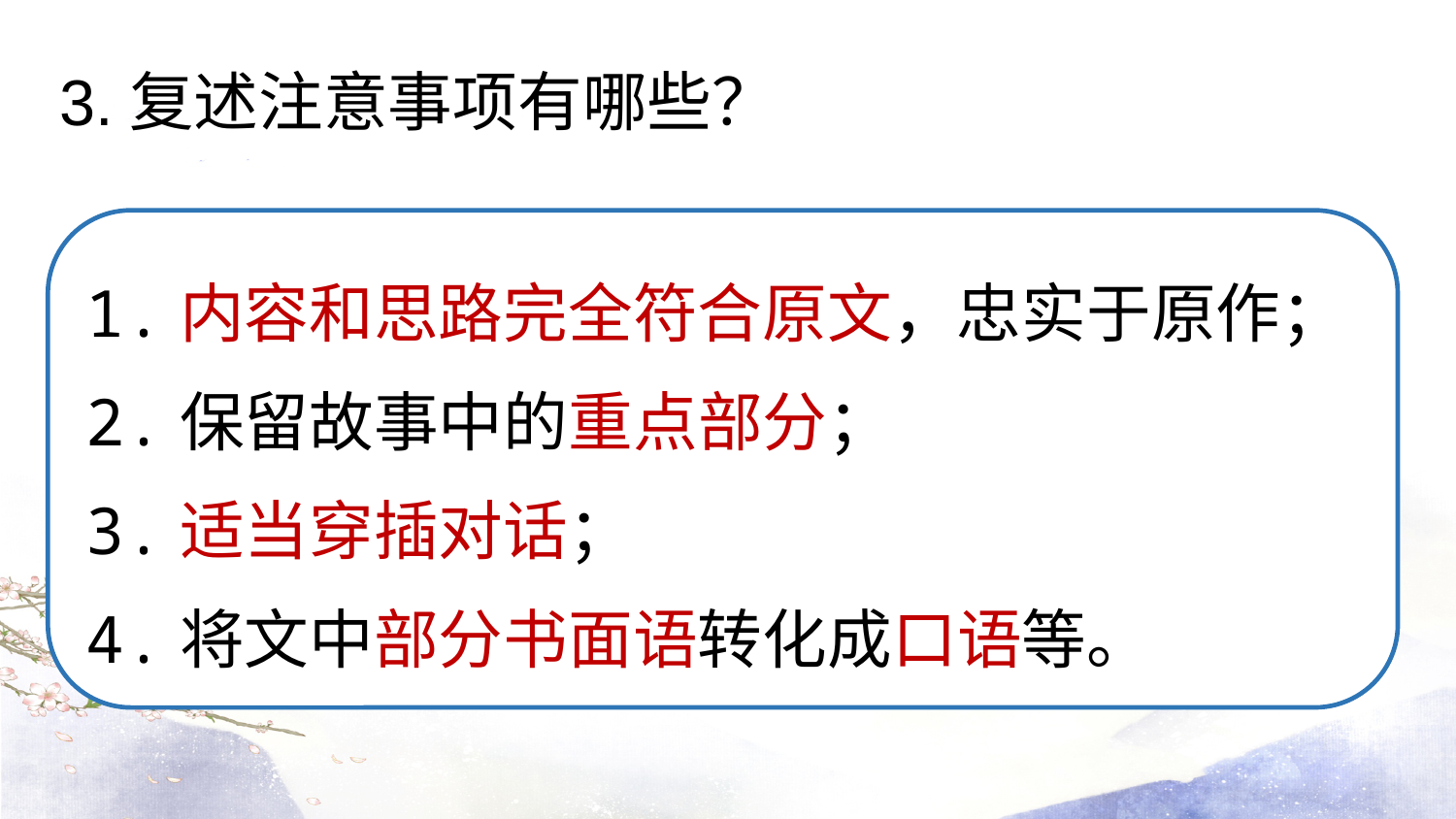

3.复述注意事项有哪些？
1.内容和思路完全符合原文，忠实于原作；
2.保留故事中的重点部分；
3.适当穿插对话；
4.将文中部分书面语转化成口语等。